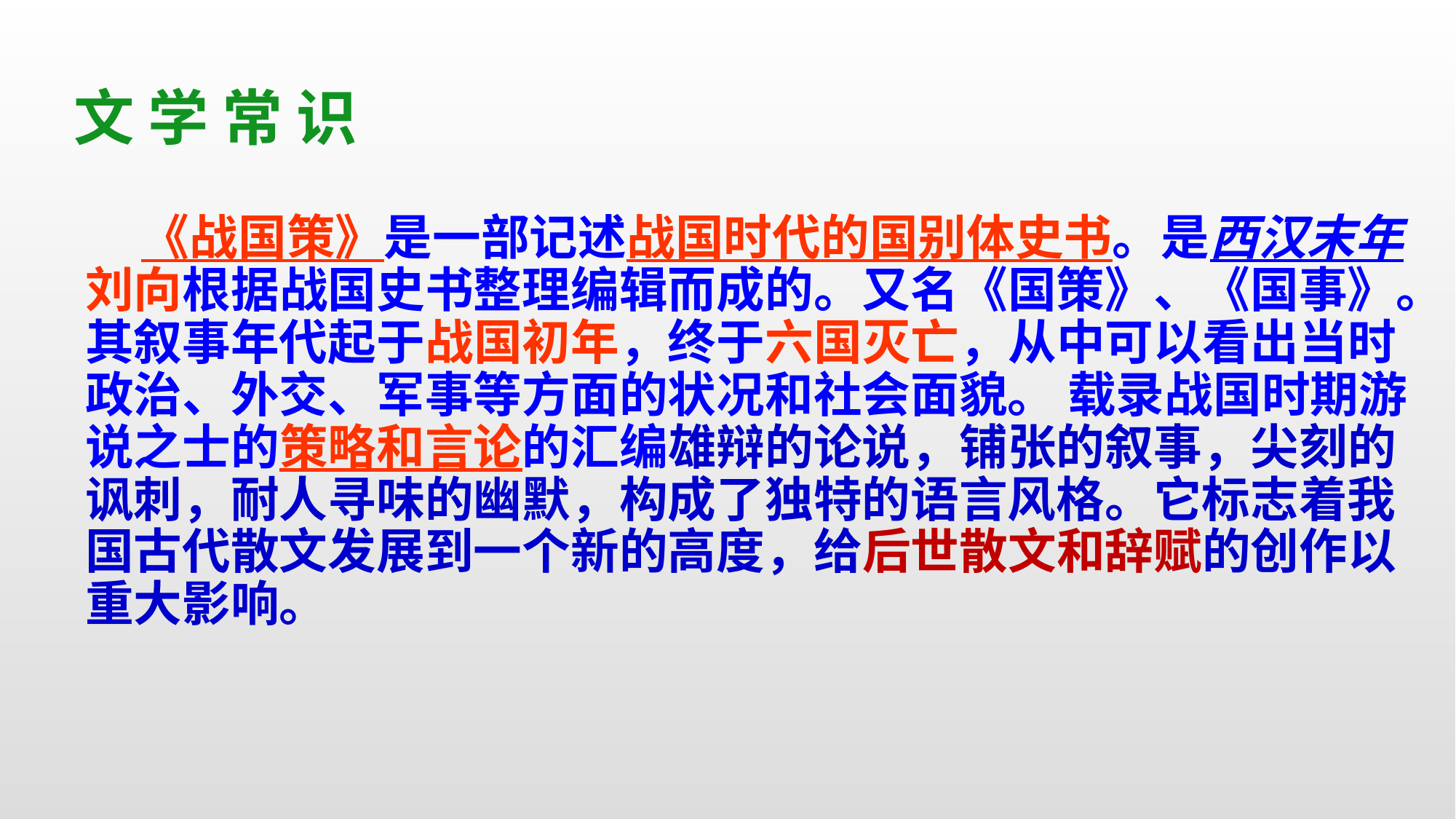

文 学 常 识
    《战国策》是一部记述战国时代的国别体史书。是西汉末年刘向根据战国史书整理编辑而成的。又名《国策》、《国事》。其叙事年代起于战国初年，终于六国灭亡，从中可以看出当时政治、外交、军事等方面的状况和社会面貌。 载录战国时期游说之士的策略和言论的汇编雄辩的论说，铺张的叙事，尖刻的讽刺，耐人寻味的幽默，构成了独特的语言风格。它标志着我国古代散文发展到一个新的高度，给后世散文和辞赋的创作以重大影响。